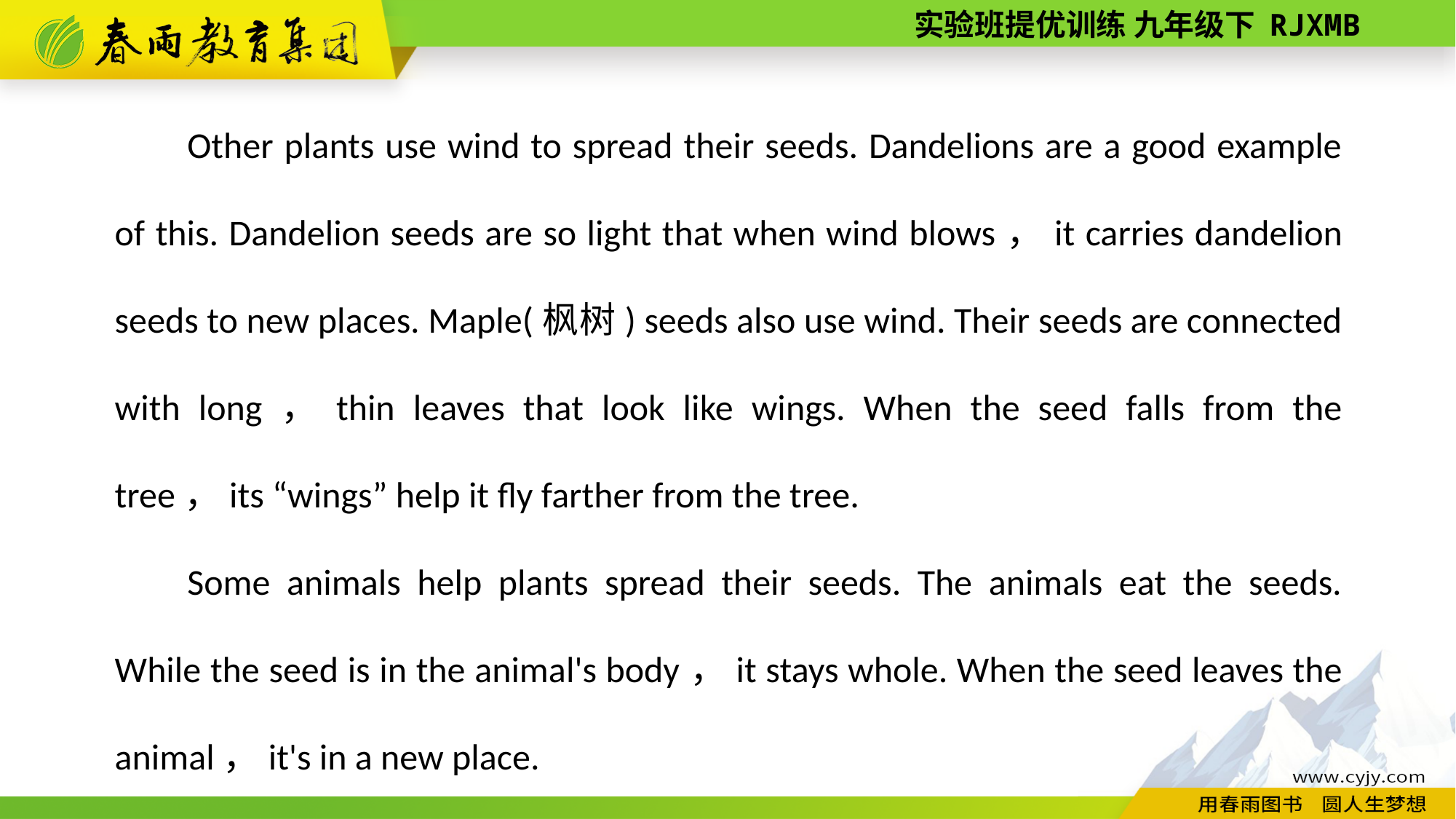

Other plants use wind to spread their seeds. Dandelions are a good example of this. Dandelion seeds are so light that when wind blows，it carries dandelion seeds to new places. Maple(枫树) seeds also use wind. Their seeds are connected with long，thin leaves that look like wings. When the seed falls from the tree，its “wings” help it fly farther from the tree.
Some animals help plants spread their seeds. The animals eat the seeds. While the seed is in the animal's body，it stays whole. When the seed leaves the animal，it's in a new place.